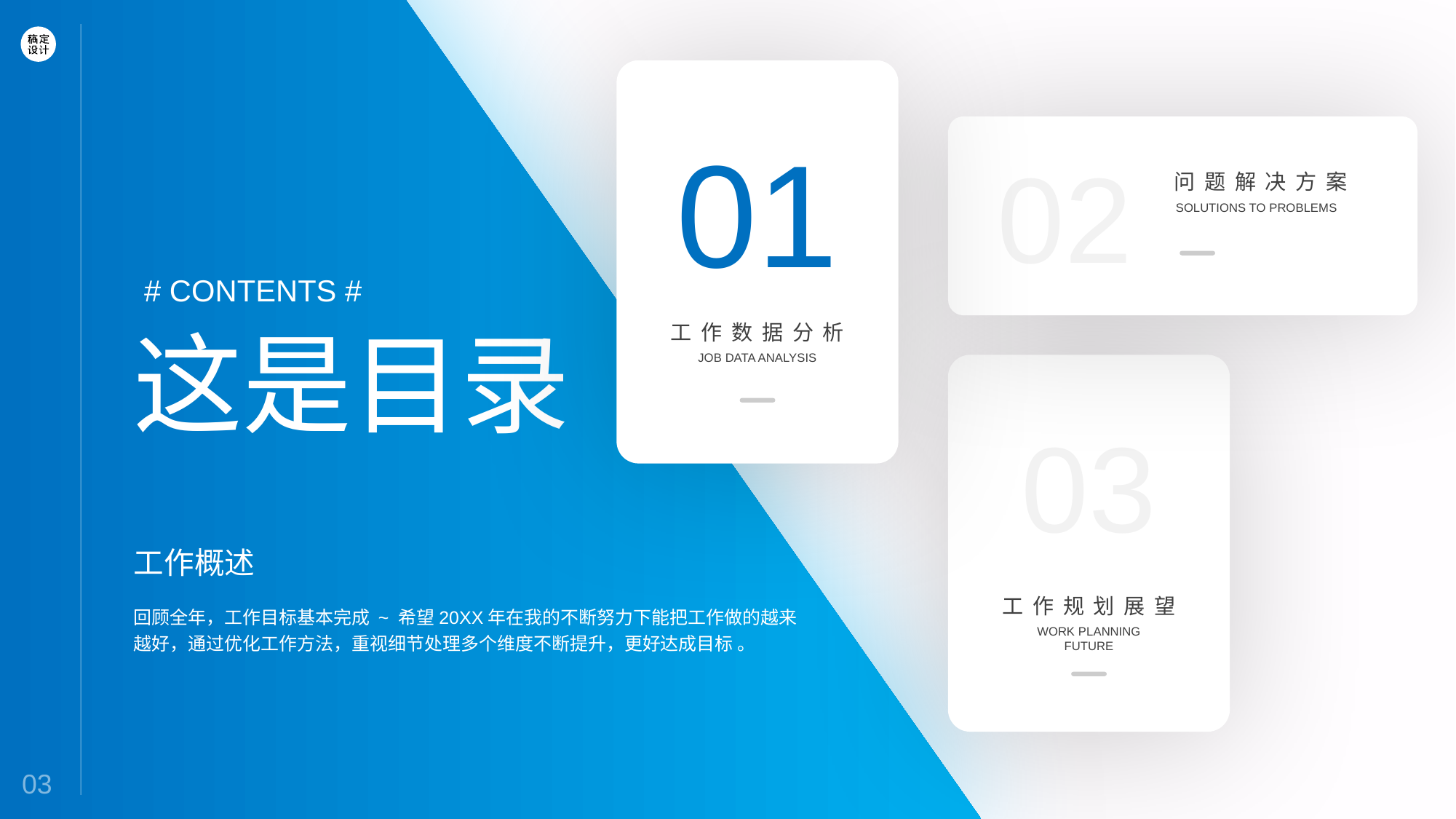

01
工作数据分析
JOB DATA ANALYSIS

02
问题解决方案
SOLUTIONS TO PROBLEMS
# CONTENTS #
这是目录

03
工作规划展望
WORK PLANNING FUTURE
工作概述
回顾全年，工作目标基本完成 ~ 希望20XX年在我的不断努力下能把工作做的越来越好，通过优化工作方法，重视细节处理多个维度不断提升，更好达成目标 。
03